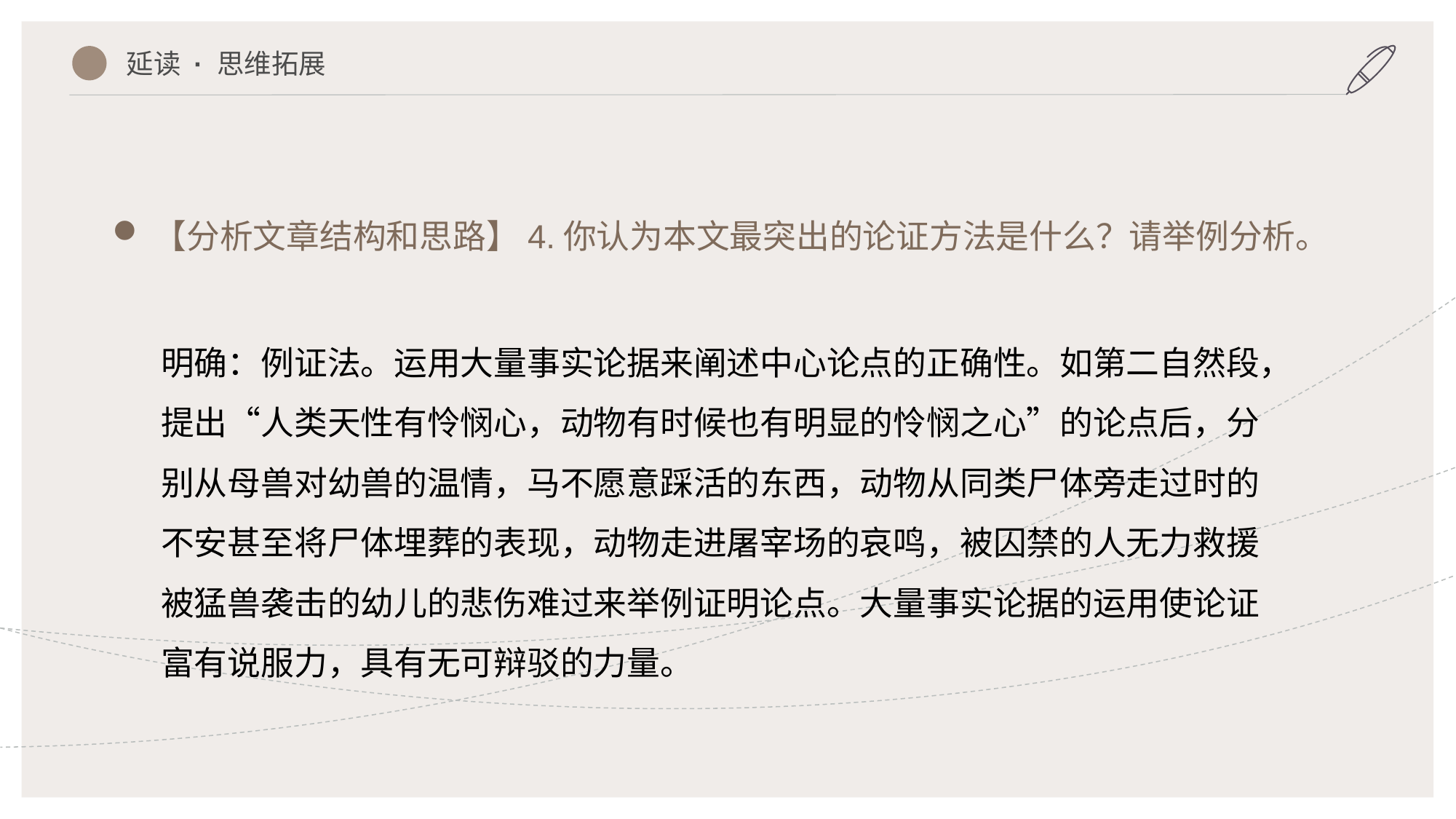

延读 · 思维拓展

【分析文章结构和思路】4.你认为本文最突出的论证方法是什么？请举例分析。

明确：例证法。运用大量事实论据来阐述中心论点的正确性。如第二自然段，提出“人类天性有怜悯心，动物有时候也有明显的怜悯之心”的论点后，分别从母兽对幼兽的温情，马不愿意踩活的东西，动物从同类尸体旁走过时的不安甚至将尸体埋葬的表现，动物走进屠宰场的哀鸣，被囚禁的人无力救援被猛兽袭击的幼儿的悲伤难过来举例证明论点。大量事实论据的运用使论证富有说服力，具有无可辩驳的力量。